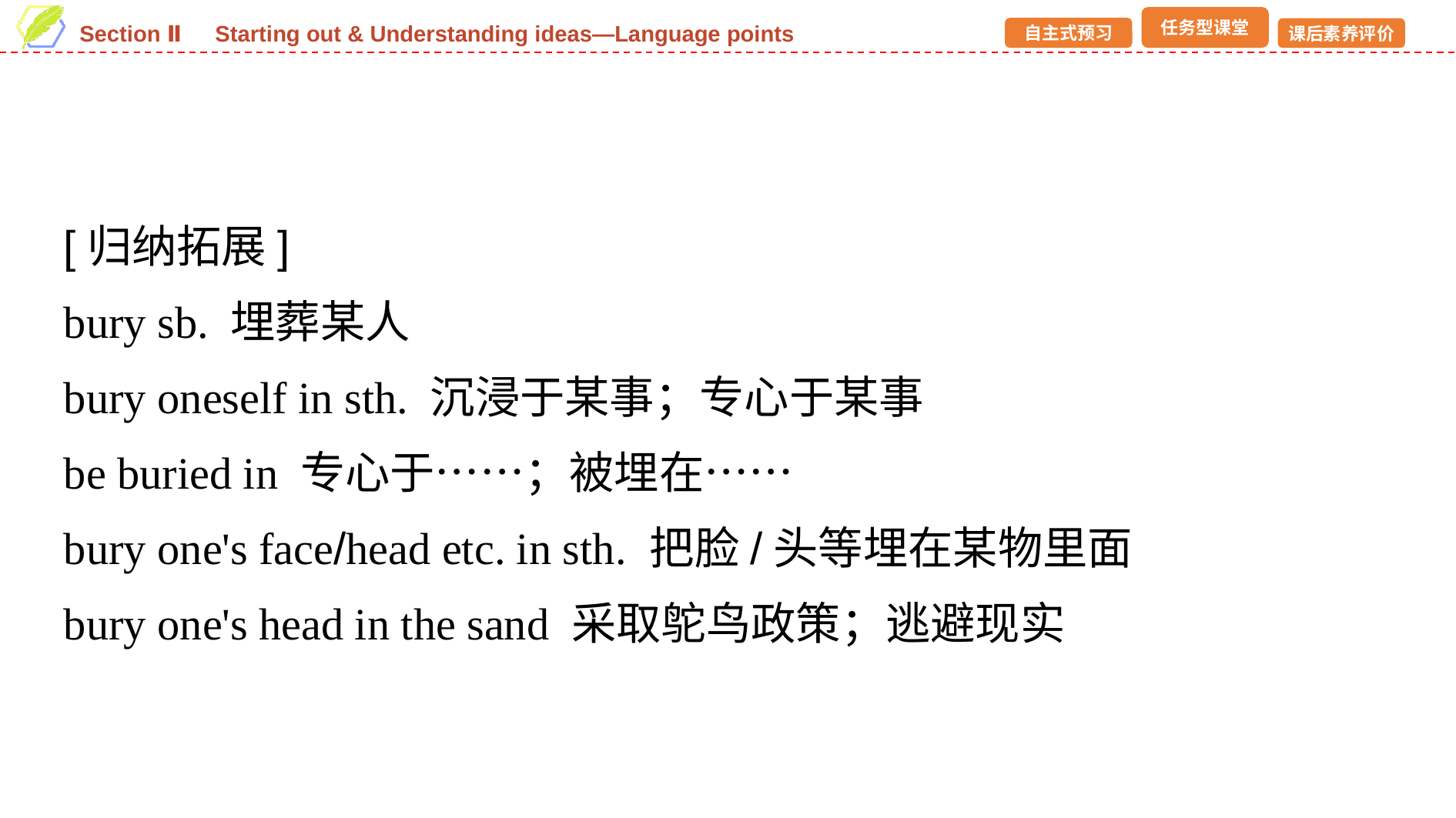

[归纳拓展]
bury sb. 埋葬某人
bury oneself in sth. 沉浸于某事；专心于某事
be buried in 专心于……；被埋在……
bury one's face/head etc. in sth. 把脸/头等埋在某物里面
bury one's head in the sand 采取鸵鸟政策；逃避现实